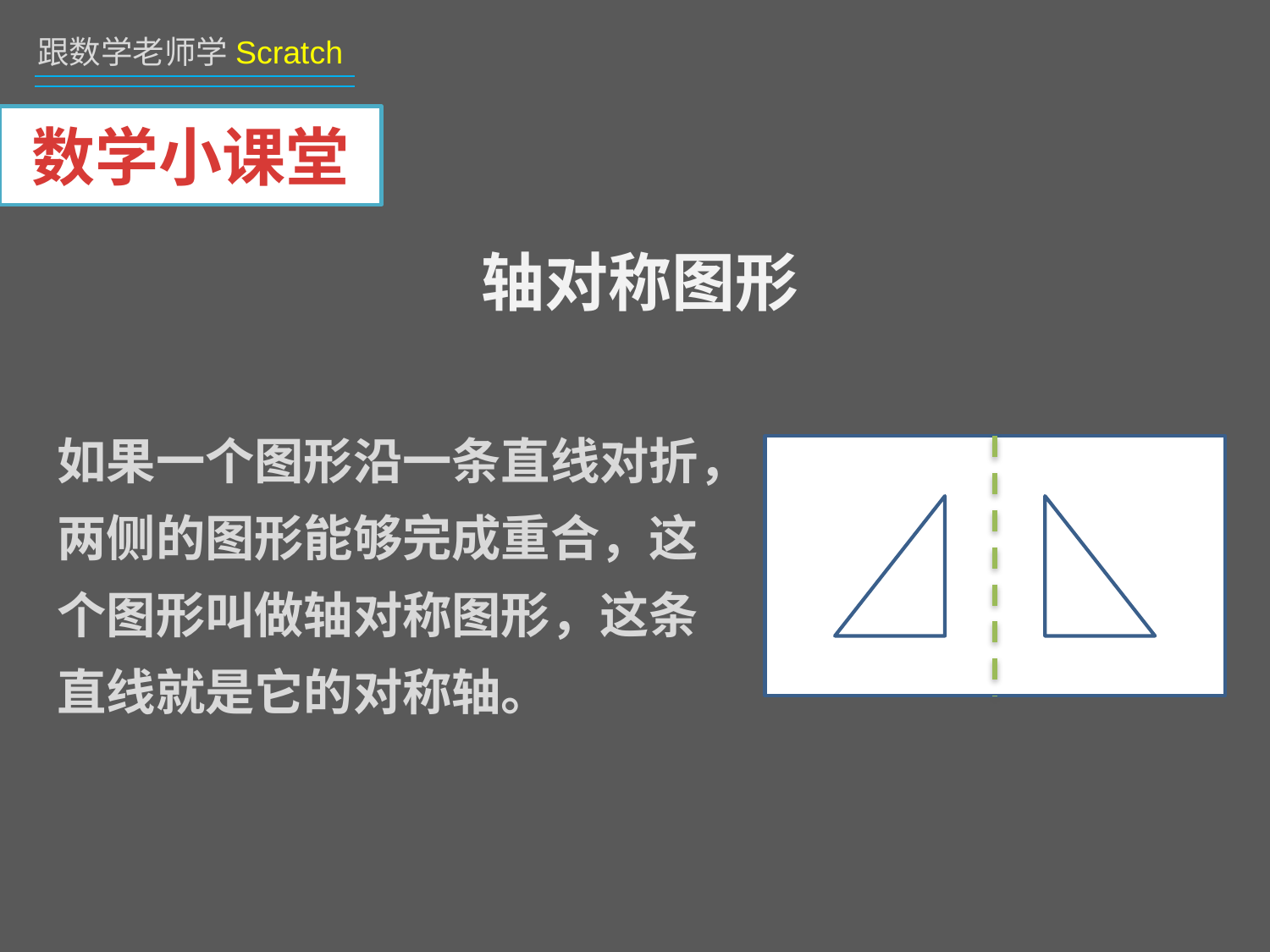

# 数学小课堂
 轴对称图形
如果一个图形沿一条直线对折，两侧的图形能够完成重合，这个图形叫做轴对称图形，这条直线就是它的对称轴。